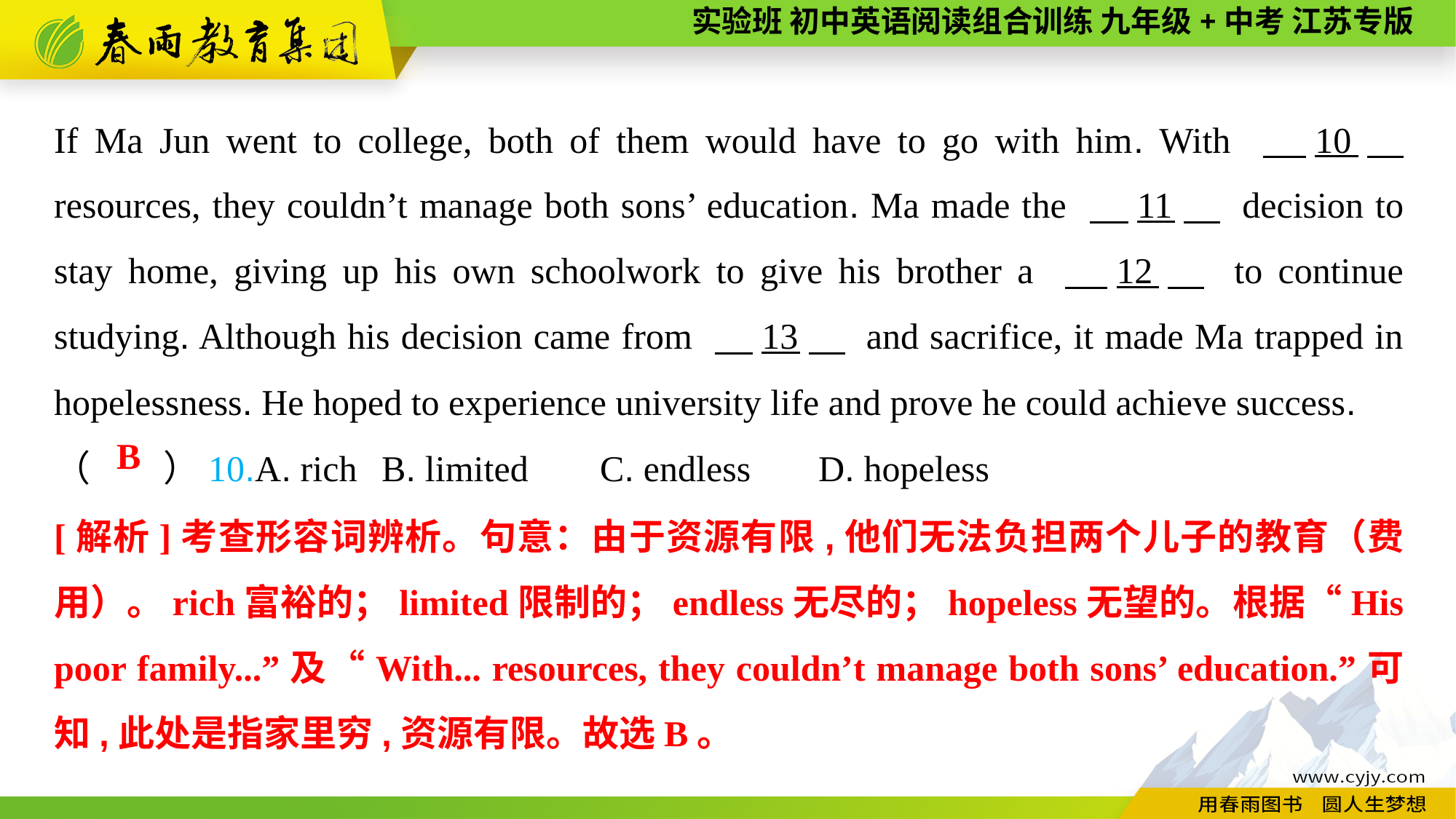

If Ma Jun went to college, both of them would have to go with him. With 　10　 resources, they couldn’t manage both sons’ education. Ma made the 　11　 decision to stay home, giving up his own schoolwork to give his brother a 　12　 to continue studying. Although his decision came from 　13　 and sacrifice, it made Ma trapped in hopelessness. He hoped to experience university life and prove he could achieve success.
（　　）10.A. rich	B. limited	C. endless	D. hopeless
B
[解析]考查形容词辨析。句意：由于资源有限,他们无法负担两个儿子的教育（费用）。rich富裕的；limited限制的；endless无尽的；hopeless无望的。根据“His poor family...”及“With... resources, they couldn’t manage both sons’ education.”可知,此处是指家里穷,资源有限。故选B。